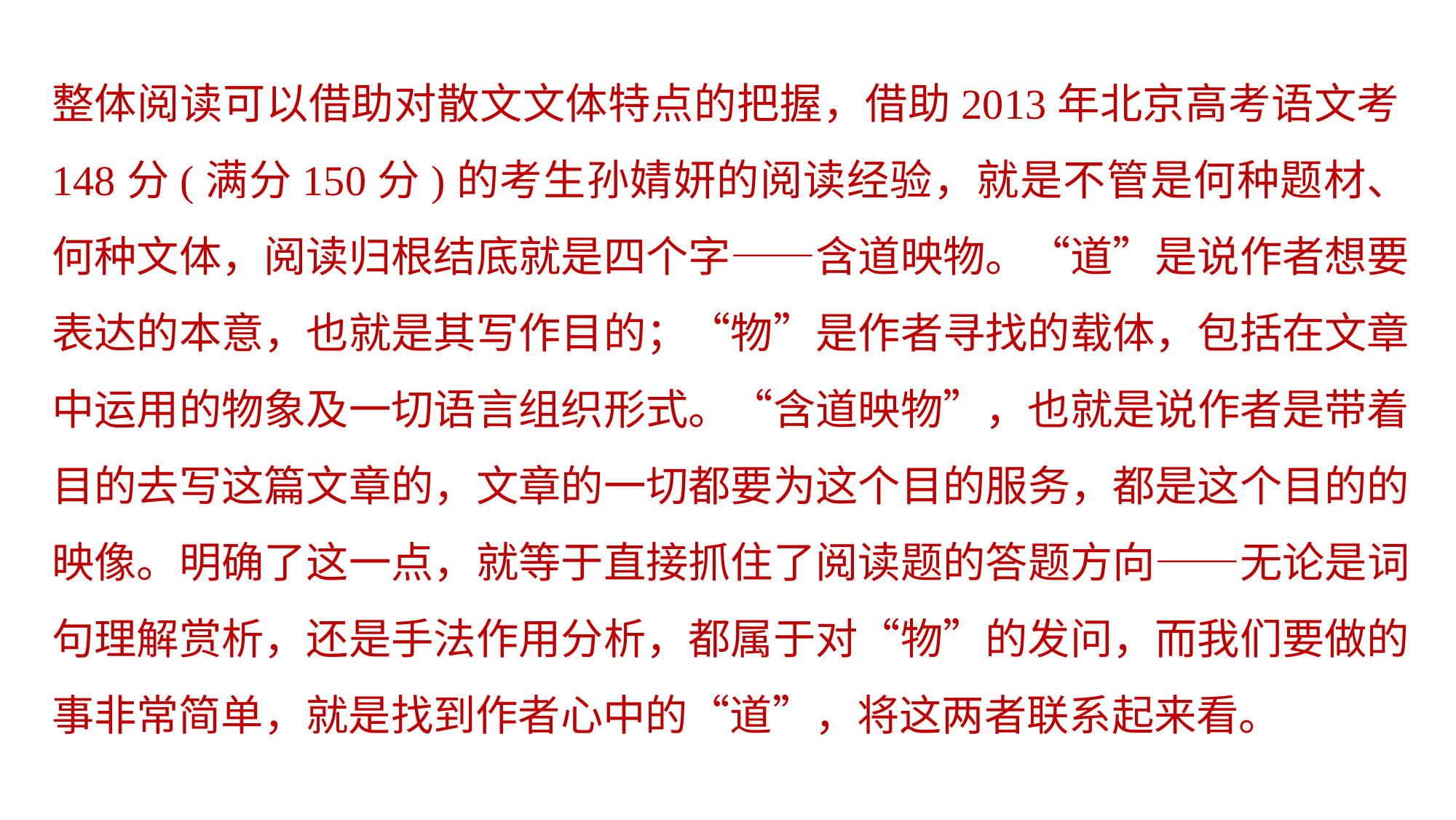

整体阅读可以借助对散文文体特点的把握，借助2013年北京高考语文考148分(满分150分)的考生孙婧妍的阅读经验，就是不管是何种题材、何种文体，阅读归根结底就是四个字——含道映物。“道”是说作者想要表达的本意，也就是其写作目的；“物”是作者寻找的载体，包括在文章中运用的物象及一切语言组织形式。“含道映物”，也就是说作者是带着目的去写这篇文章的，文章的一切都要为这个目的服务，都是这个目的的映像。明确了这一点，就等于直接抓住了阅读题的答题方向——无论是词句理解赏析，还是手法作用分析，都属于对“物”的发问，而我们要做的事非常简单，就是找到作者心中的“道”，将这两者联系起来看。